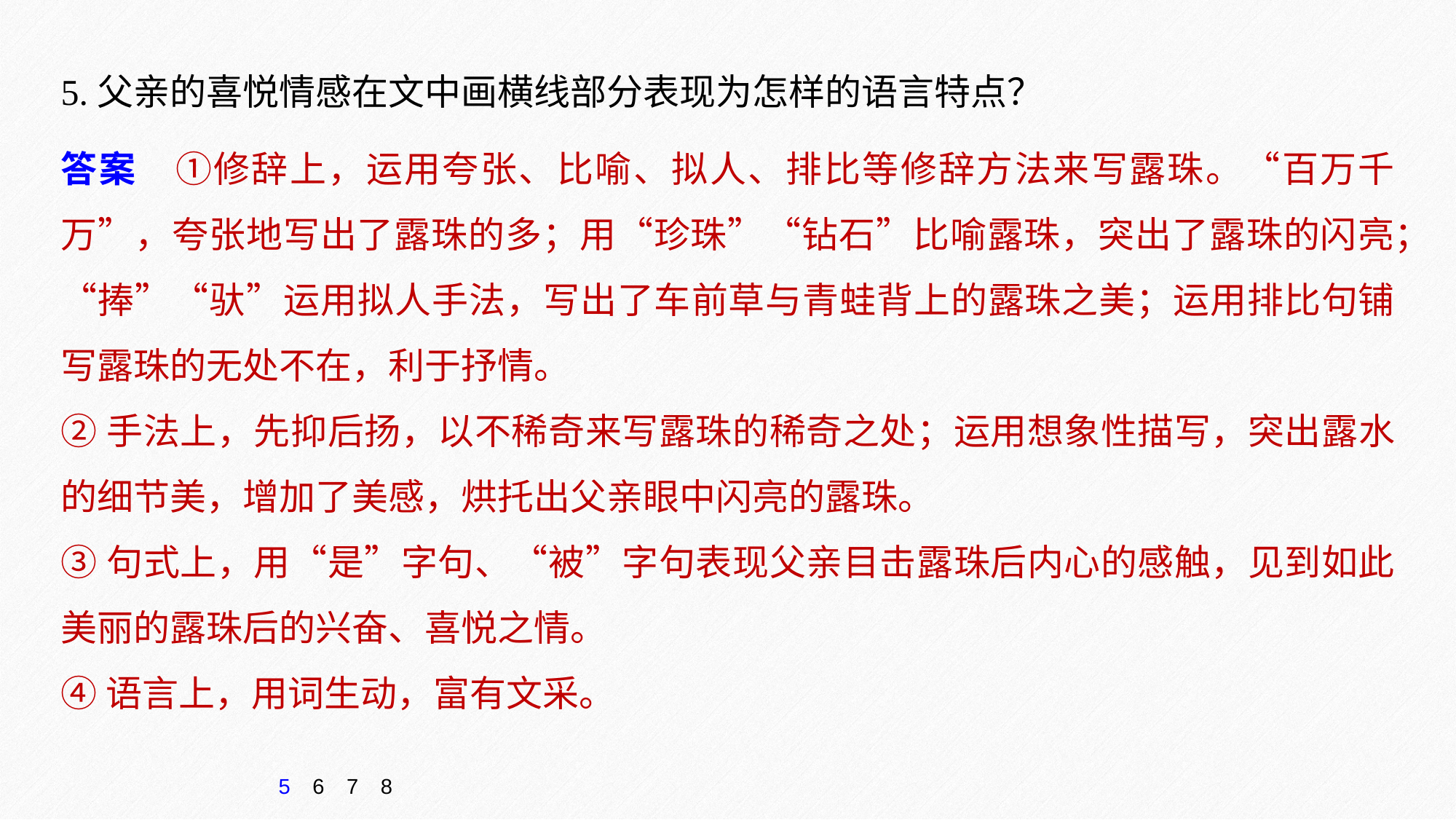

5.父亲的喜悦情感在文中画横线部分表现为怎样的语言特点？
答案　①修辞上，运用夸张、比喻、拟人、排比等修辞方法来写露珠。“百万千万”，夸张地写出了露珠的多；用“珍珠”“钻石”比喻露珠，突出了露珠的闪亮；“捧”“驮”运用拟人手法，写出了车前草与青蛙背上的露珠之美；运用排比句铺写露珠的无处不在，利于抒情。
②手法上，先抑后扬，以不稀奇来写露珠的稀奇之处；运用想象性描写，突出露水的细节美，增加了美感，烘托出父亲眼中闪亮的露珠。
③句式上，用“是”字句、“被”字句表现父亲目击露珠后内心的感触，见到如此美丽的露珠后的兴奋、喜悦之情。
④语言上，用词生动，富有文采。
5
6
7
8